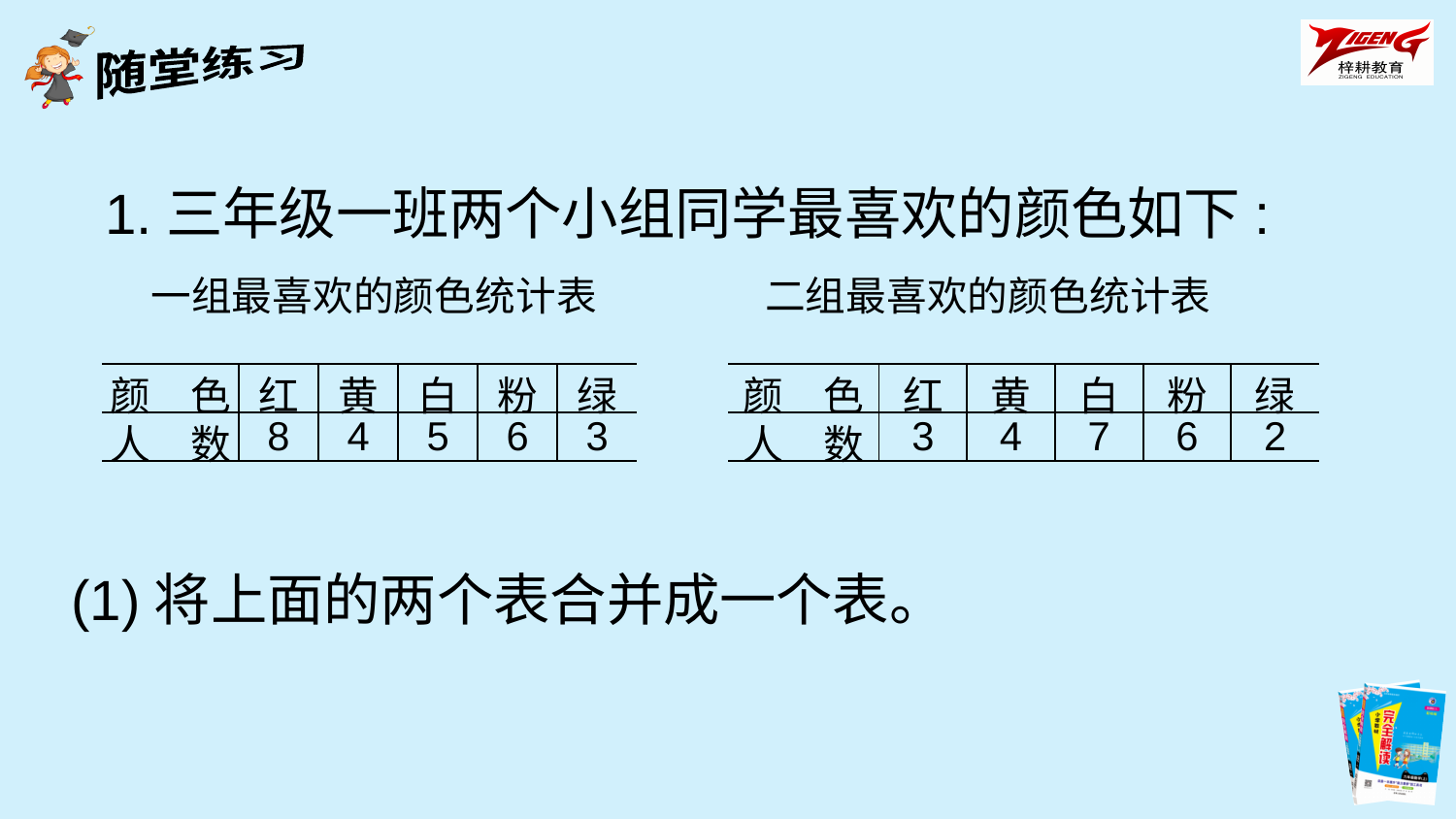

1.三年级一班两个小组同学最喜欢的颜色如下:
一组最喜欢的颜色统计表
二组最喜欢的颜色统计表
| 颜　色 | 红 | 黄 | 白 | 粉 | 绿 |
| --- | --- | --- | --- | --- | --- |
| 人　数 | 8 | 4 | 5 | 6 | 3 |
| 颜　色 | 红 | 黄 | 白 | 粉 | 绿 |
| --- | --- | --- | --- | --- | --- |
| 人　数 | 3 | 4 | 7 | 6 | 2 |
(1)将上面的两个表合并成一个表。